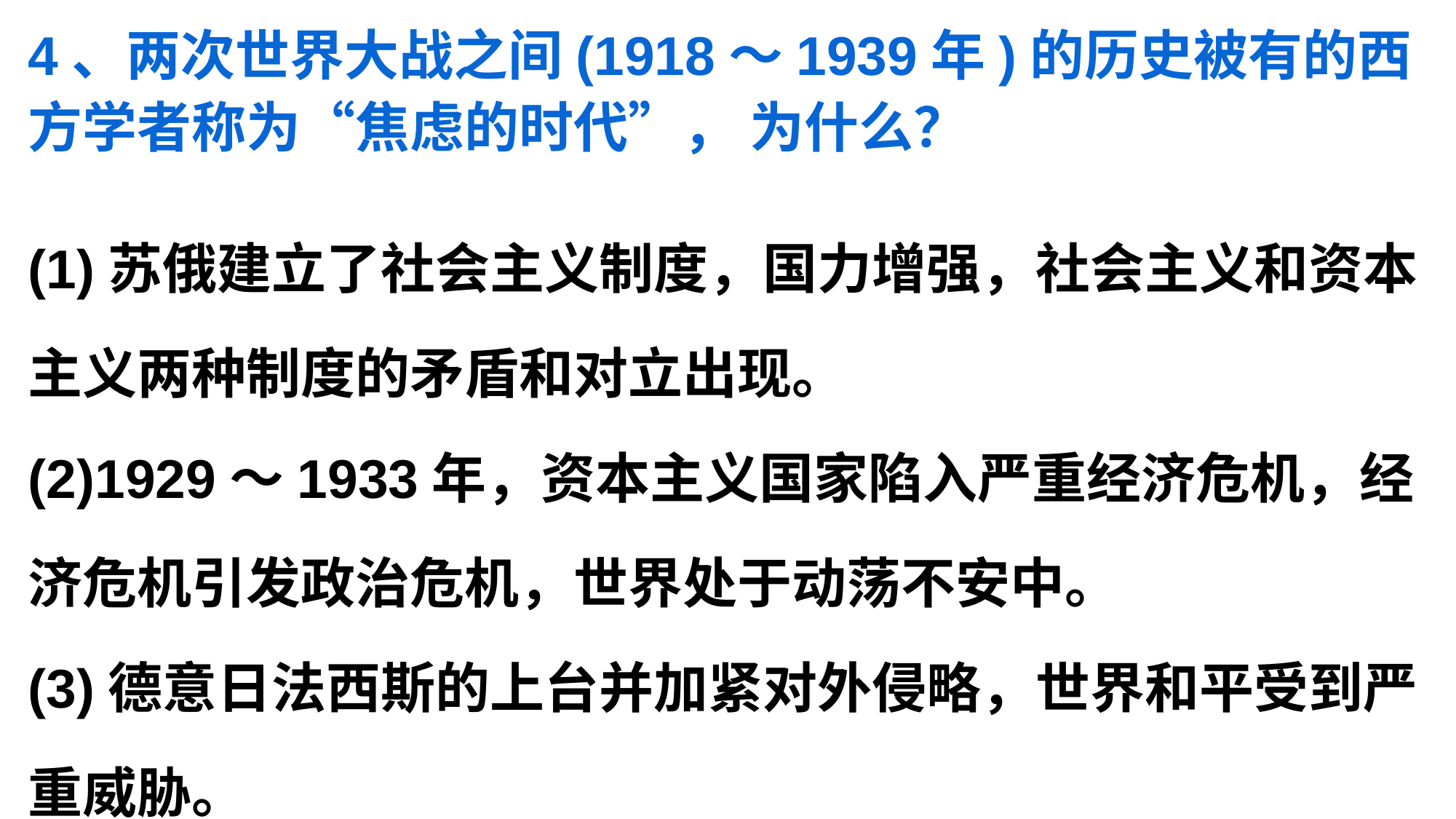

4、两次世界大战之间(1918～1939年)的历史被有的西方学者称为“焦虑的时代”， 为什么？
(1)苏俄建立了社会主义制度，国力增强，社会主义和资本主义两种制度的矛盾和对立出现。
(2)1929～1933年，资本主义国家陷入严重经济危机，经济危机引发政治危机，世界处于动荡不安中。
(3)德意日法西斯的上台并加紧对外侵略，世界和平受到严重威胁。